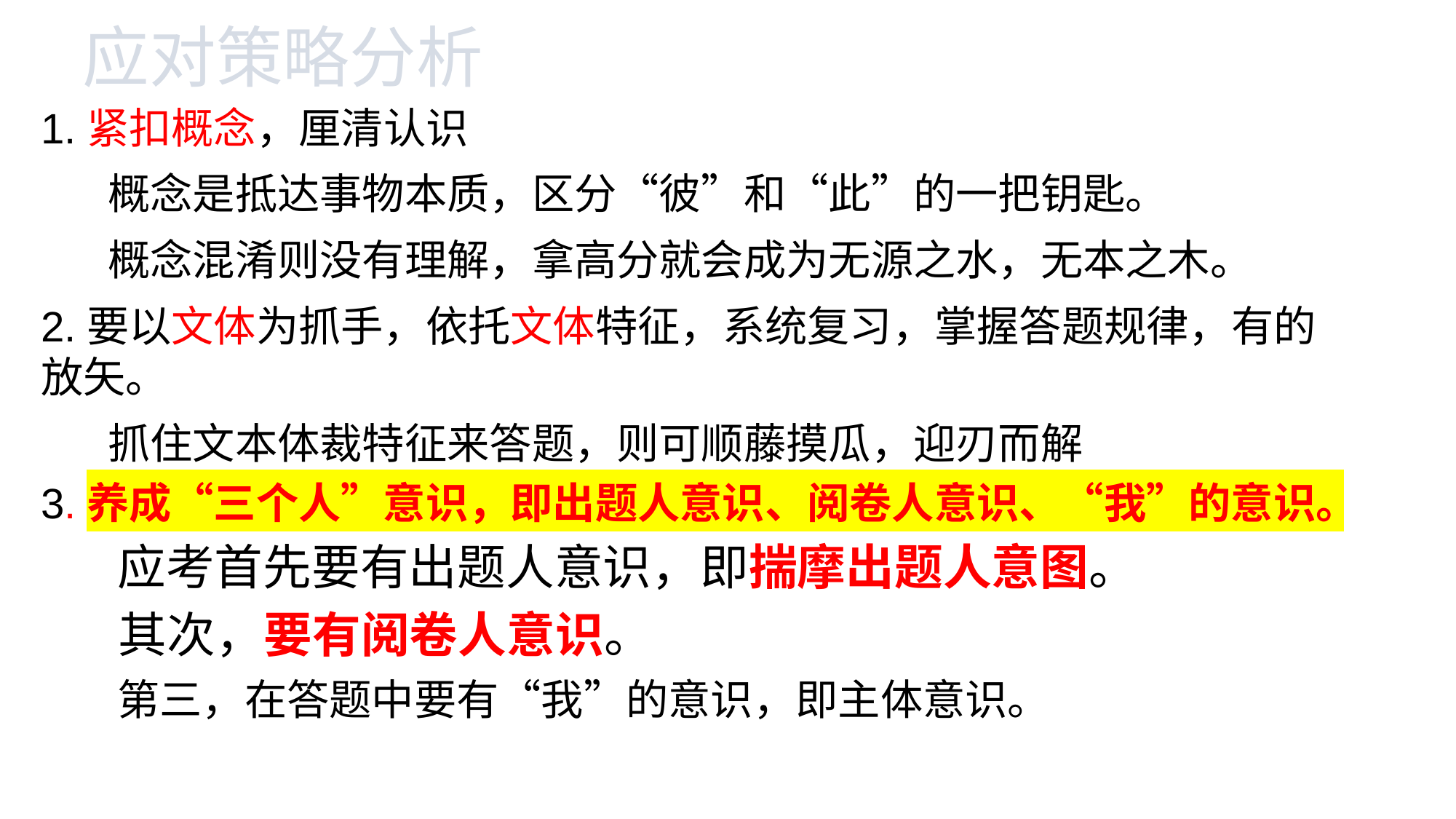

# 应对策略分析
1.紧扣概念，厘清认识
      概念是抵达事物本质，区分“彼”和“此”的一把钥匙。
      概念混淆则没有理解，拿高分就会成为无源之水，无本之木。
2.要以文体为抓手，依托文体特征，系统复习，掌握答题规律，有的放矢。
      抓住文本体裁特征来答题，则可顺藤摸瓜，迎刃而解
3.养成“三个人”意识，即出题人意识、阅卷人意识、“我”的意识。
       应考首先要有出题人意识，即揣摩出题人意图。
      其次，要有阅卷人意识。
       第三，在答题中要有“我”的意识，即主体意识。